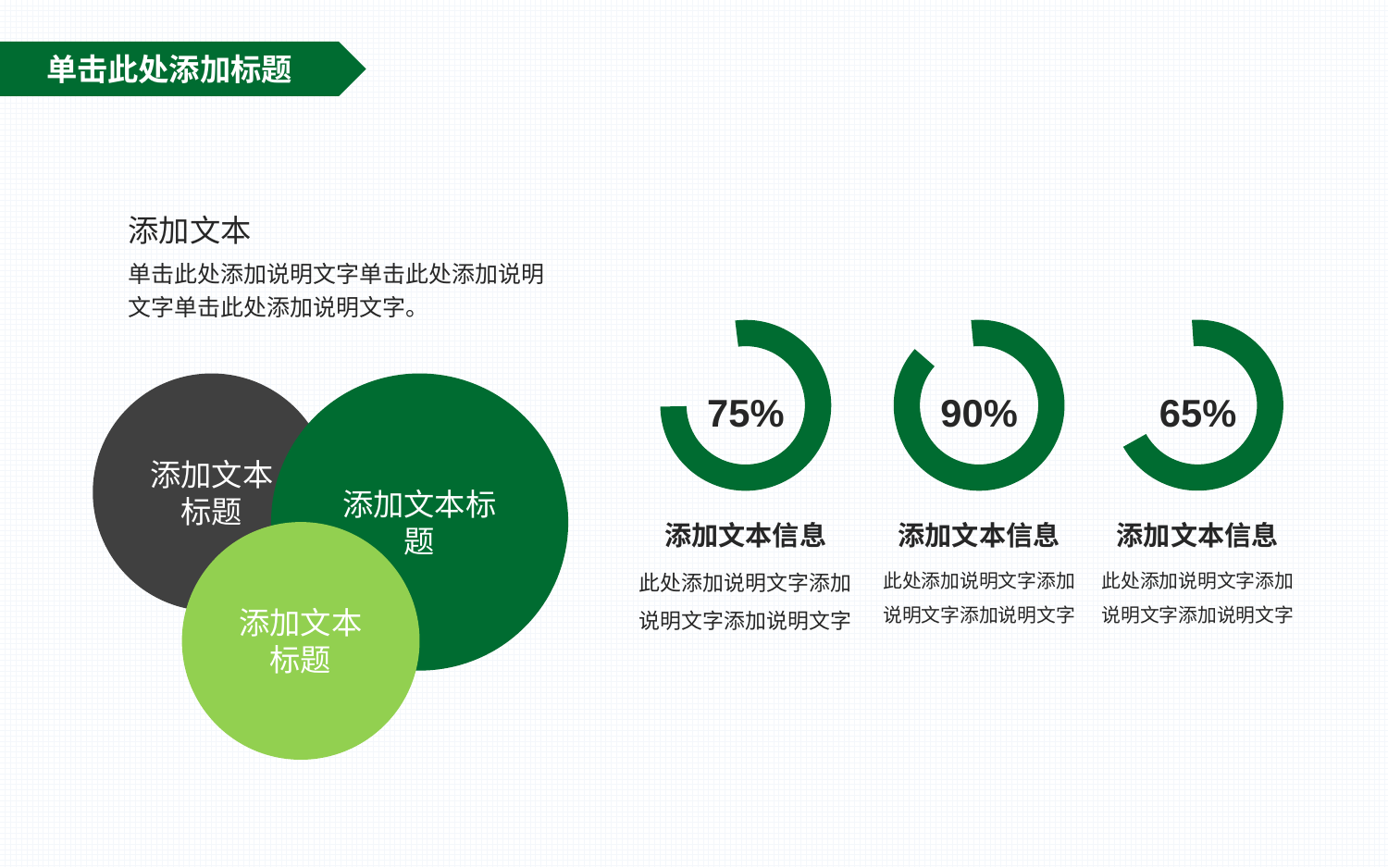

单击此处添加标题
添加文本
单击此处添加说明文字单击此处添加说明文字单击此处添加说明文字。

添加文本标题
添加文本标题
75%
90%
65%
添加文本信息
此处添加说明文字添加说明文字添加说明文字
添加文本信息
此处添加说明文字添加说明文字添加说明文字
添加文本信息
此处添加说明文字添加说明文字添加说明文字
添加文本标题